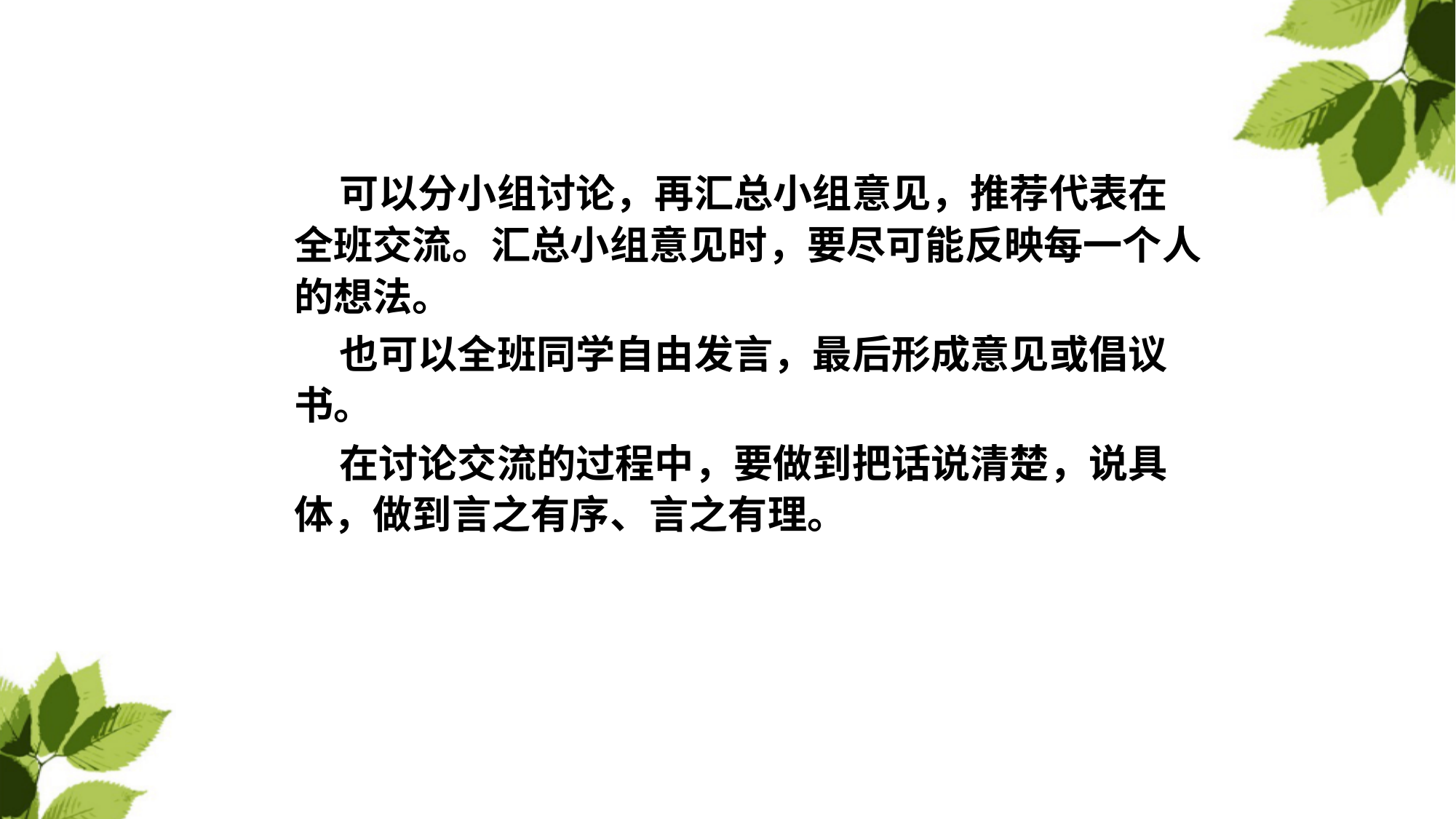

可以分小组讨论，再汇总小组意见，推荐代表在全班交流。汇总小组意见时，要尽可能反映每一个人的想法。
    也可以全班同学自由发言，最后形成意见或倡议书。
    在讨论交流的过程中，要做到把话说清楚，说具体，做到言之有序、言之有理。
PPT模板：www.1ppt.com/moban/                  PPT素材：www.1ppt.com/sucai/
PPT背景：www.1ppt.com/beijing/                   PPT图表：www.1ppt.com/tubiao/
PPT下载：www.1ppt.com/xiazai/                     PPT教程： www.1ppt.com/powerpoint/
资料下载：www.1ppt.com/ziliao/                   范文下载：www.1ppt.com/fanwen/
试卷下载：www.1ppt.com/shiti/                     教案下载：www.1ppt.com/jiaoan/
PPT论坛：www.1ppt.cn                                     PPT课件：www.1ppt.com/kejian/
语文课件：www.1ppt.com/kejian/yuwen/    数学课件：www.1ppt.com/kejian/shuxue/
英语课件：www.1ppt.com/kejian/yingyu/    美术课件：www.1ppt.com/kejian/meishu/
科学课件：www.1ppt.com/kejian/kexue/     物理课件：www.1ppt.com/kejian/wuli/
化学课件：www.1ppt.com/kejian/huaxue/  生物课件：www.1ppt.com/kejian/shengwu/
地理课件：www.1ppt.com/kejian/dili/          历史课件：www.1ppt.com/kejian/lishi/